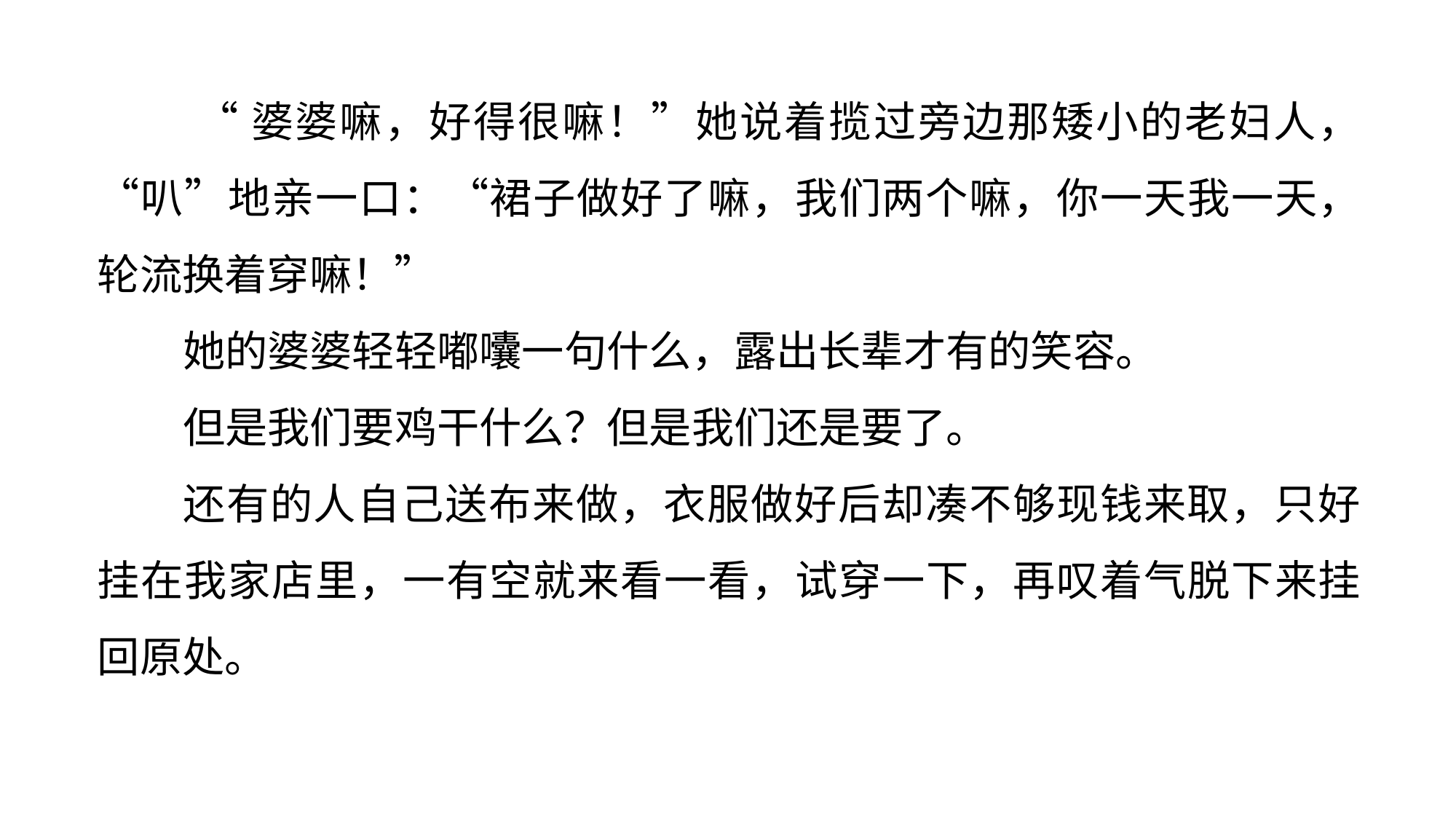

“婆婆嘛，好得很嘛！”她说着揽过旁边那矮小的老妇人，“叭”地亲一口：“裙子做好了嘛，我们两个嘛，你一天我一天，轮流换着穿嘛！”
她的婆婆轻轻嘟囔一句什么，露出长辈才有的笑容。
但是我们要鸡干什么？但是我们还是要了。
还有的人自己送布来做，衣服做好后却凑不够现钱来取，只好挂在我家店里，一有空就来看一看，试穿一下，再叹着气脱下来挂回原处。